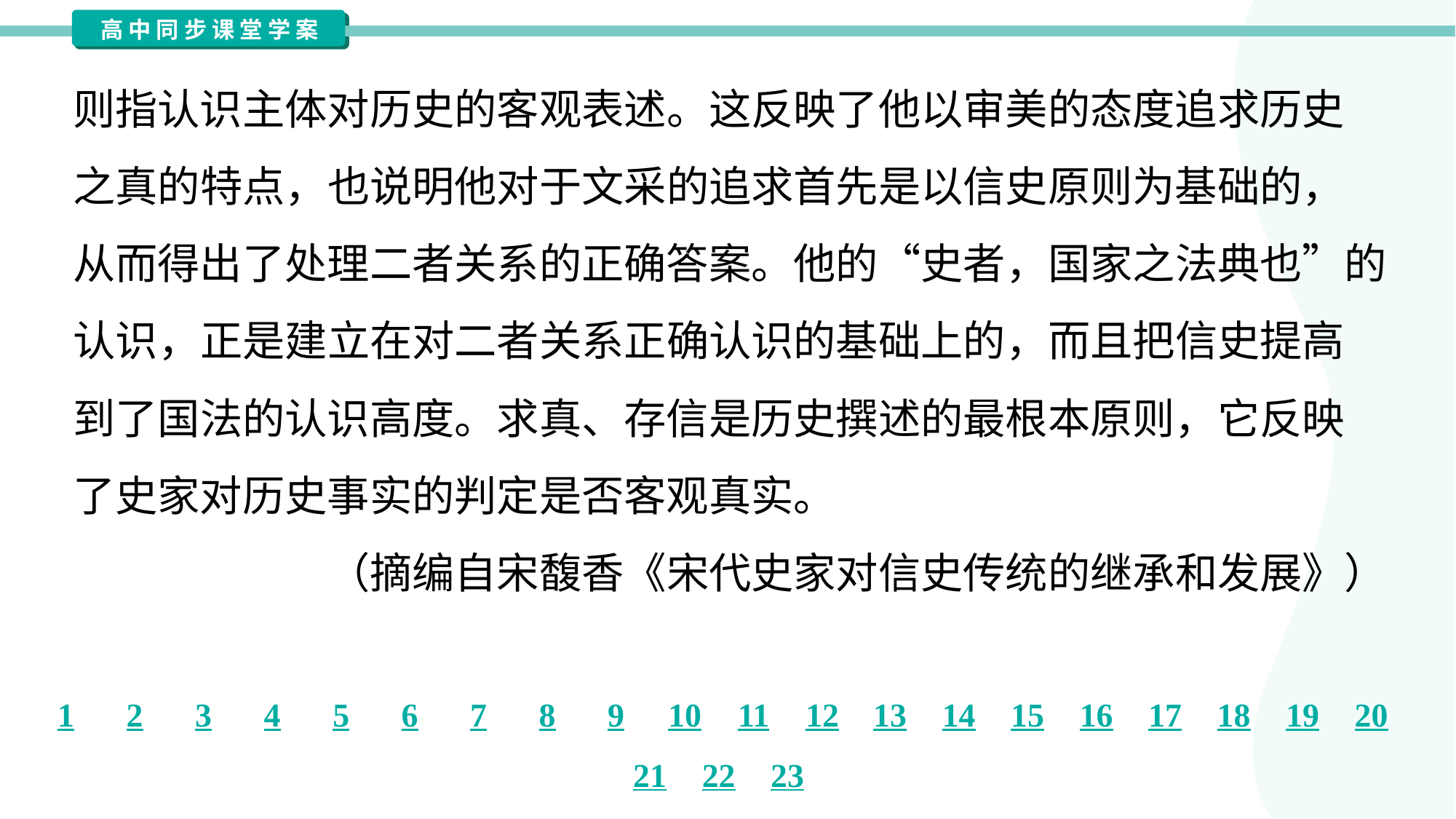

则指认识主体对历史的客观表述。这反映了他以审美的态度追求历史
之真的特点，也说明他对于文采的追求首先是以信史原则为基础的，
从而得出了处理二者关系的正确答案。他的“史者，国家之法典也”的
认识，正是建立在对二者关系正确认识的基础上的，而且把信史提高
到了国法的认识高度。求真、存信是历史撰述的最根本原则，它反映
了史家对历史事实的判定是否客观真实。
（摘编自宋馥香《宋代史家对信史传统的继承和发展》）